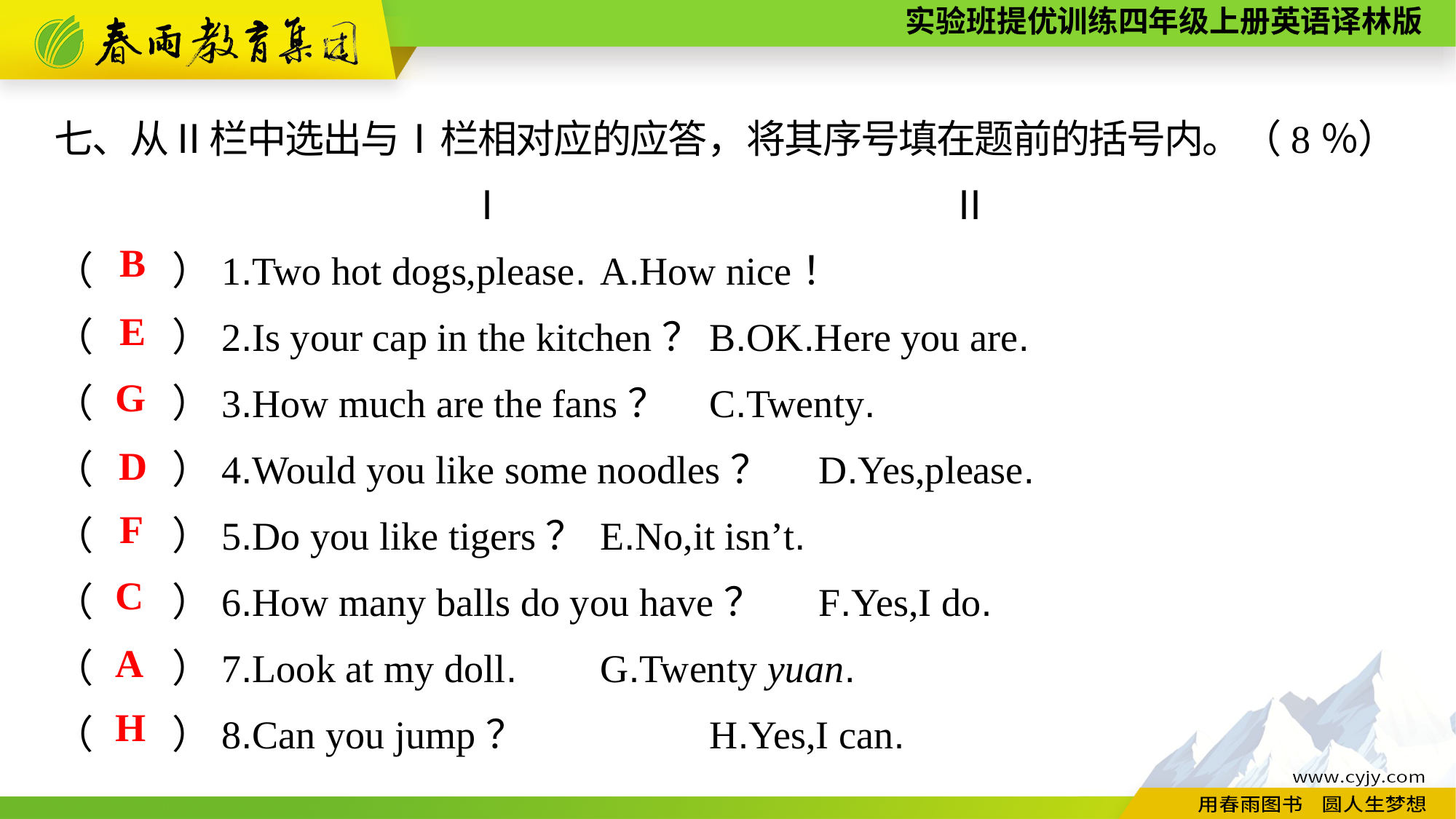

七、从Ⅱ栏中选出与Ⅰ栏相对应的应答，将其序号填在题前的括号内。（8％）
Ⅰ　　　　　　　　　　　Ⅱ
（　　）1.Two hot dogs,please.	A.How nice！
（　　）2.Is your cap in the kitchen？	B.OK.Here you are.
（　　）3.How much are the fans？	C.Twenty.
（　　）4.Would you like some noodles？	D.Yes,please.
（　　）5.Do you like tigers？	E.No,it isn’t.
（　　）6.How many balls do you have？	F.Yes,I do.
（　　）7.Look at my doll.	G.Twenty yuan.
（　　）8.Can you jump？		H.Yes,I can.
B
E
G
D
F
C
A
H